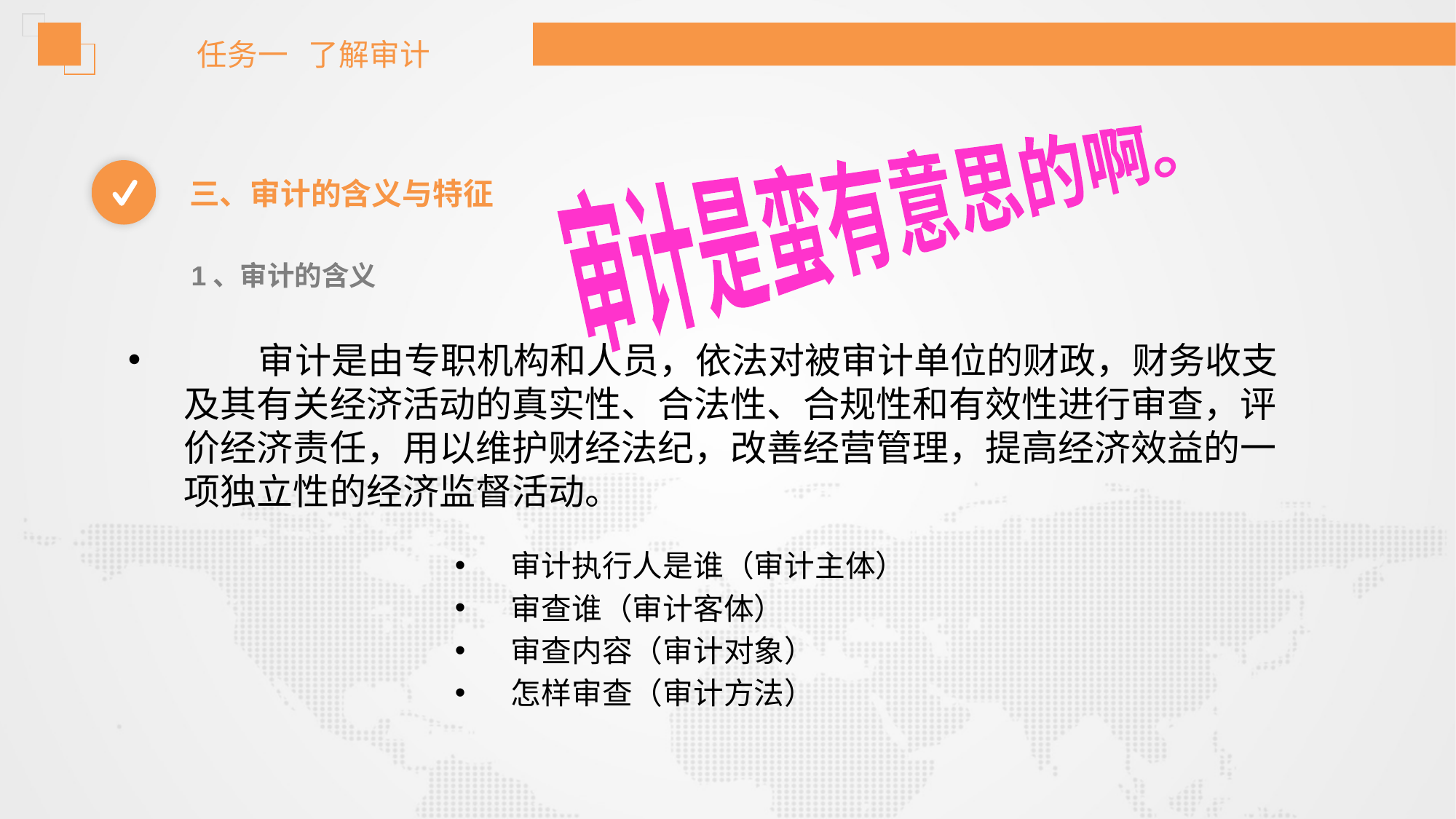

任务一   了解审计

审计是蛮有意思的啊。

三、审计的含义与特征
1、审计的含义

        审计是由专职机构和人员，依法对被审计单位的财政，财务收支及其有关经济活动的真实性、合法性、合规性和有效性进行审查，评价经济责任，用以维护财经法纪，改善经营管理，提高经济效益的一项独立性的经济监督活动。
审计执行人是谁（审计主体）
审查谁（审计客体）
审查内容（审计对象）
怎样审查（审计方法）